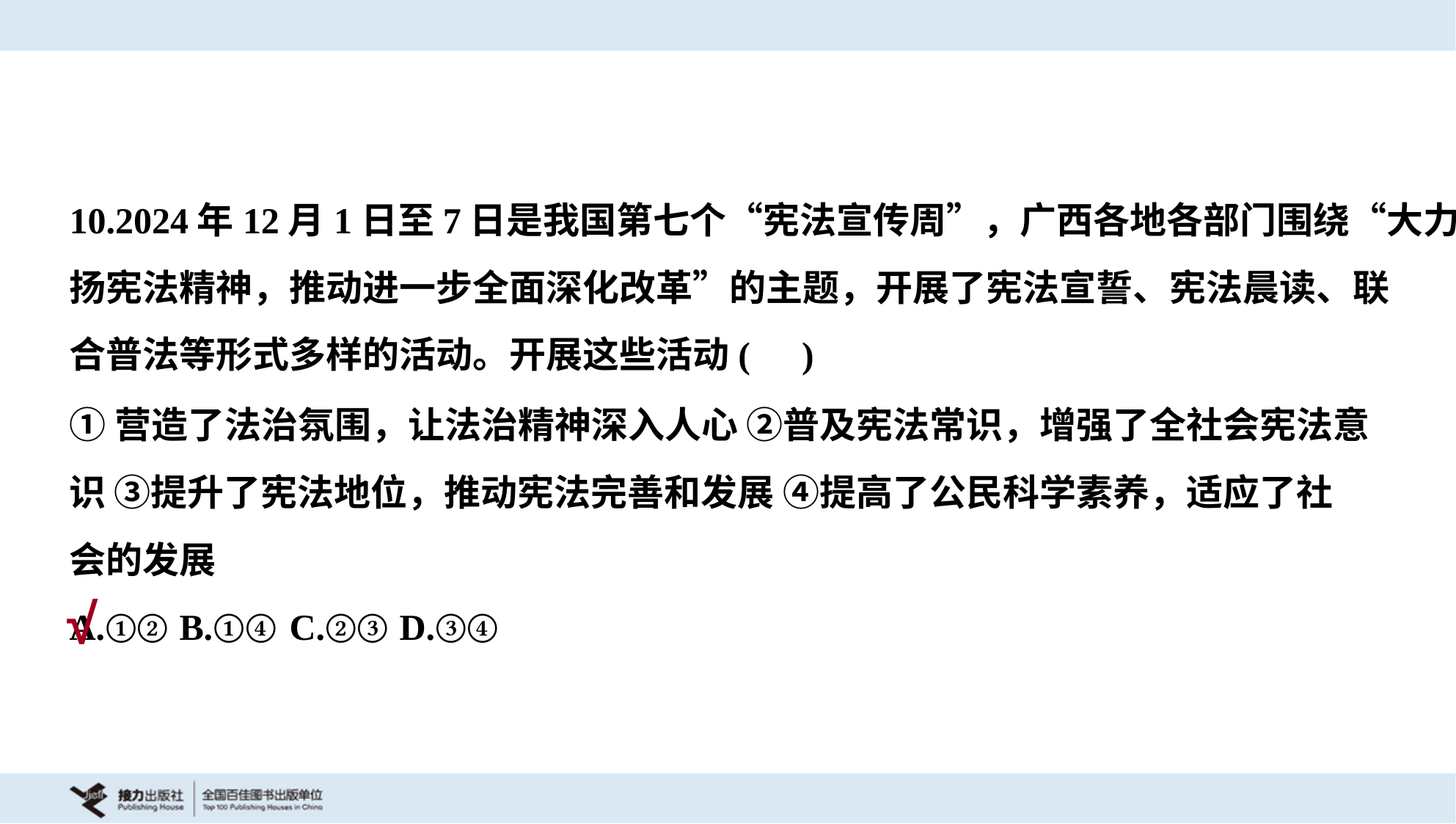

10.2024年12月1日至7日是我国第七个“宪法宣传周”，广西各地各部门围绕“大力弘
扬宪法精神，推动进一步全面深化改革”的主题，开展了宪法宣誓、宪法晨读、联
合普法等形式多样的活动。开展这些活动(     )
①营造了法治氛围，让法治精神深入人心 ②普及宪法常识，增强了全社会宪法意
识 ③提升了宪法地位，推动宪法完善和发展 ④提高了公民科学素养，适应了社
会的发展
A.①②	B.①④	C.②③	D.③④
√